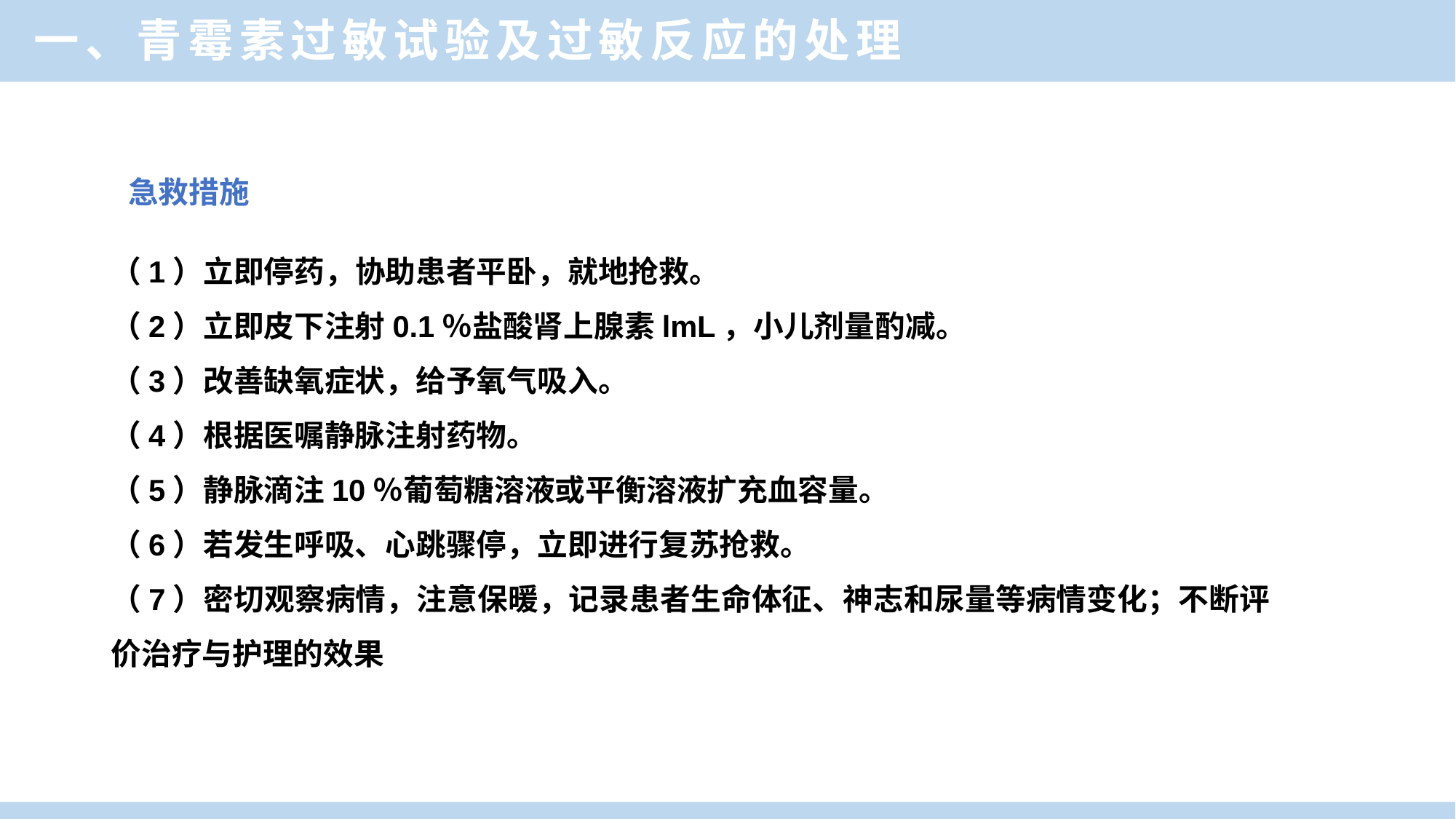

一、青霉素过敏试验及过敏反应的处理
急救措施
（1）立即停药，协助患者平卧，就地抢救。
（2）立即皮下注射0.1％盐酸肾上腺素lmL，小儿剂量酌减。
（3）改善缺氧症状，给予氧气吸入。
（4）根据医嘱静脉注射药物。
（5）静脉滴注10％葡萄糖溶液或平衡溶液扩充血容量。
（6）若发生呼吸、心跳骤停，立即进行复苏抢救。
（7）密切观察病情，注意保暖，记录患者生命体征、神志和尿量等病情变化；不断评价治疗与护理的效果